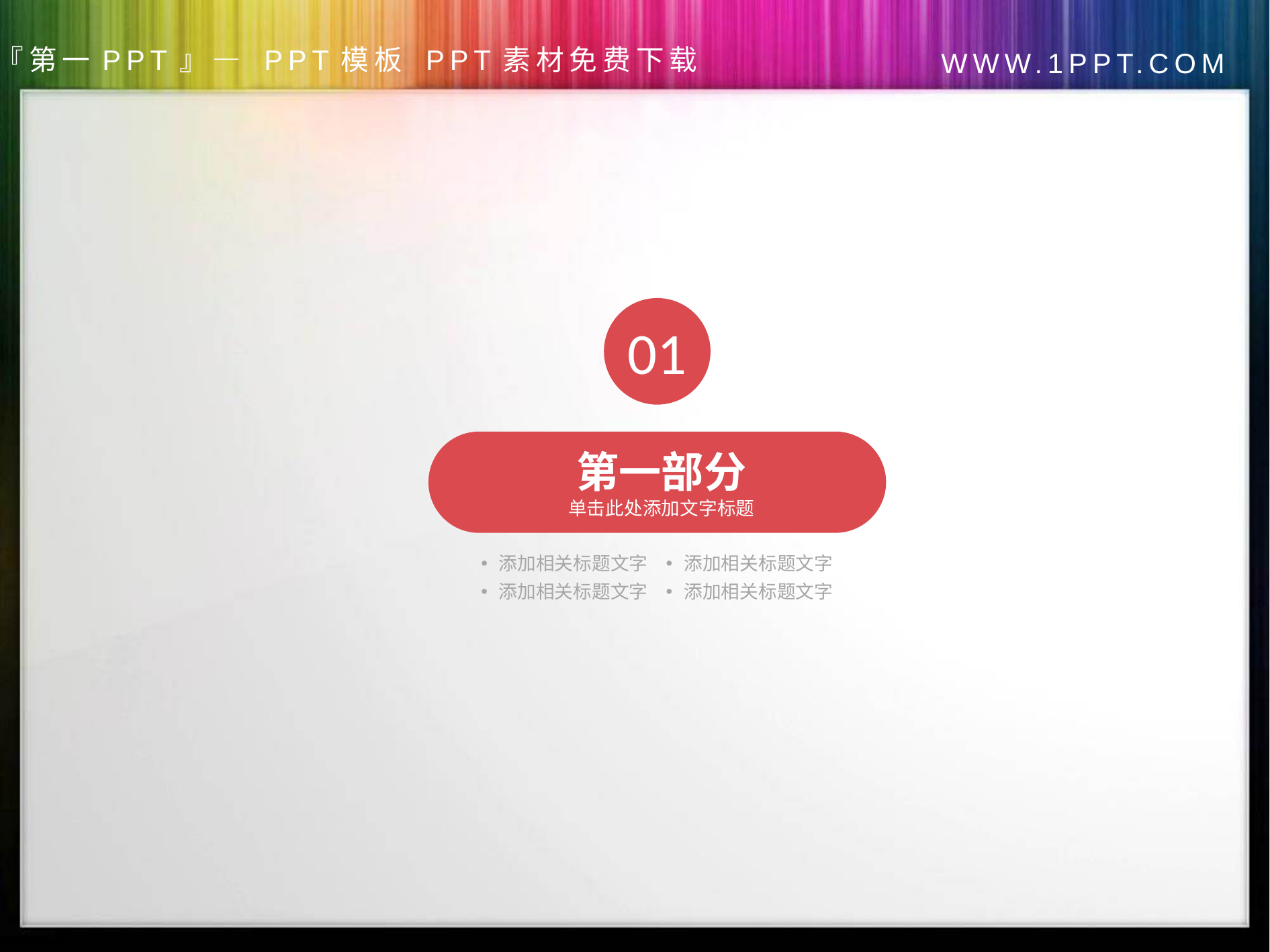

01

第一部分
单击此处添加文字标题
添加相关标题文字
添加相关标题文字
添加相关标题文字
添加相关标题文字